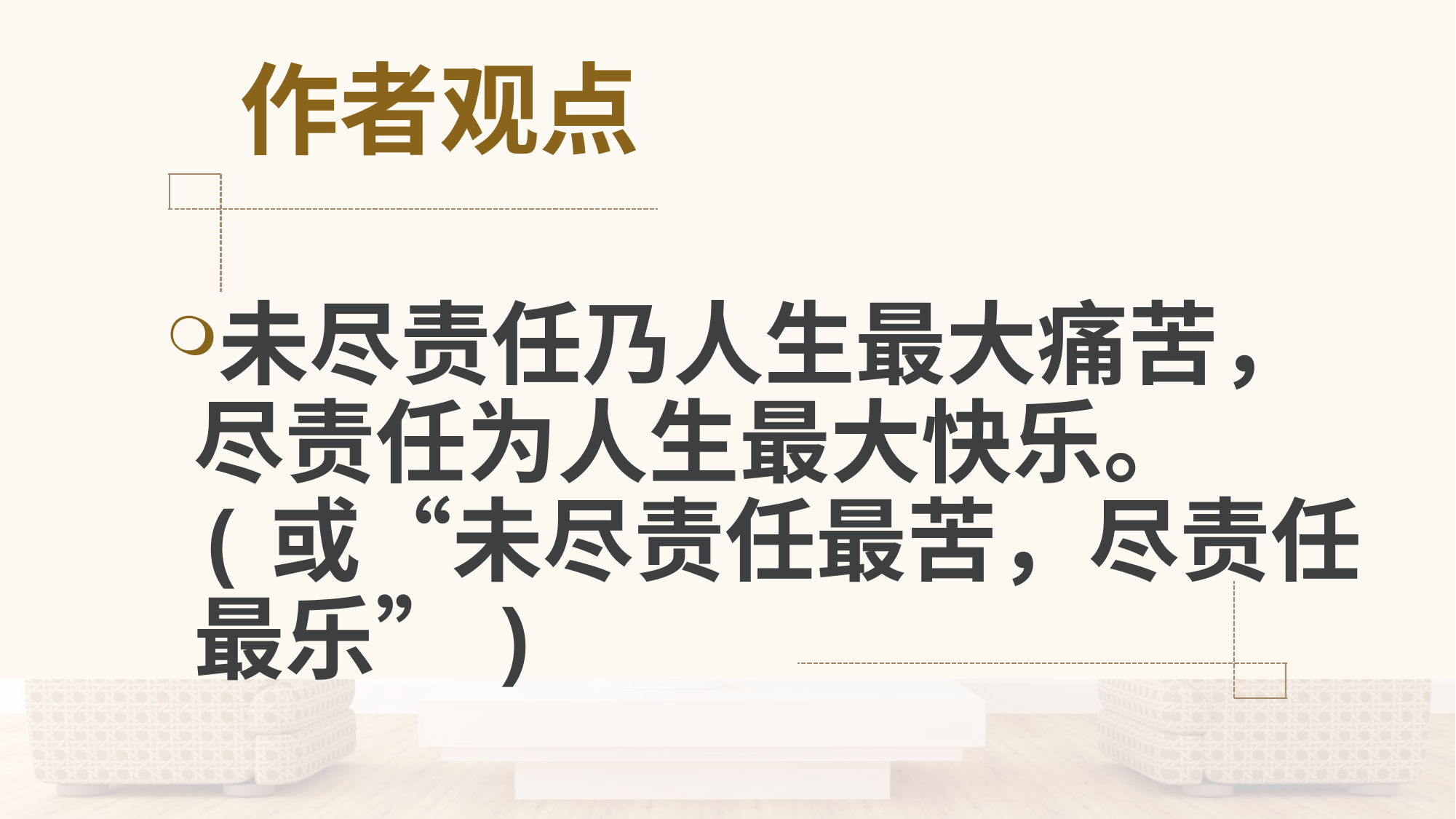

# 作者观点

未尽责任乃人生最大痛苦，尽责任为人生最大快乐。(或“未尽责任最苦，尽责任最乐”)